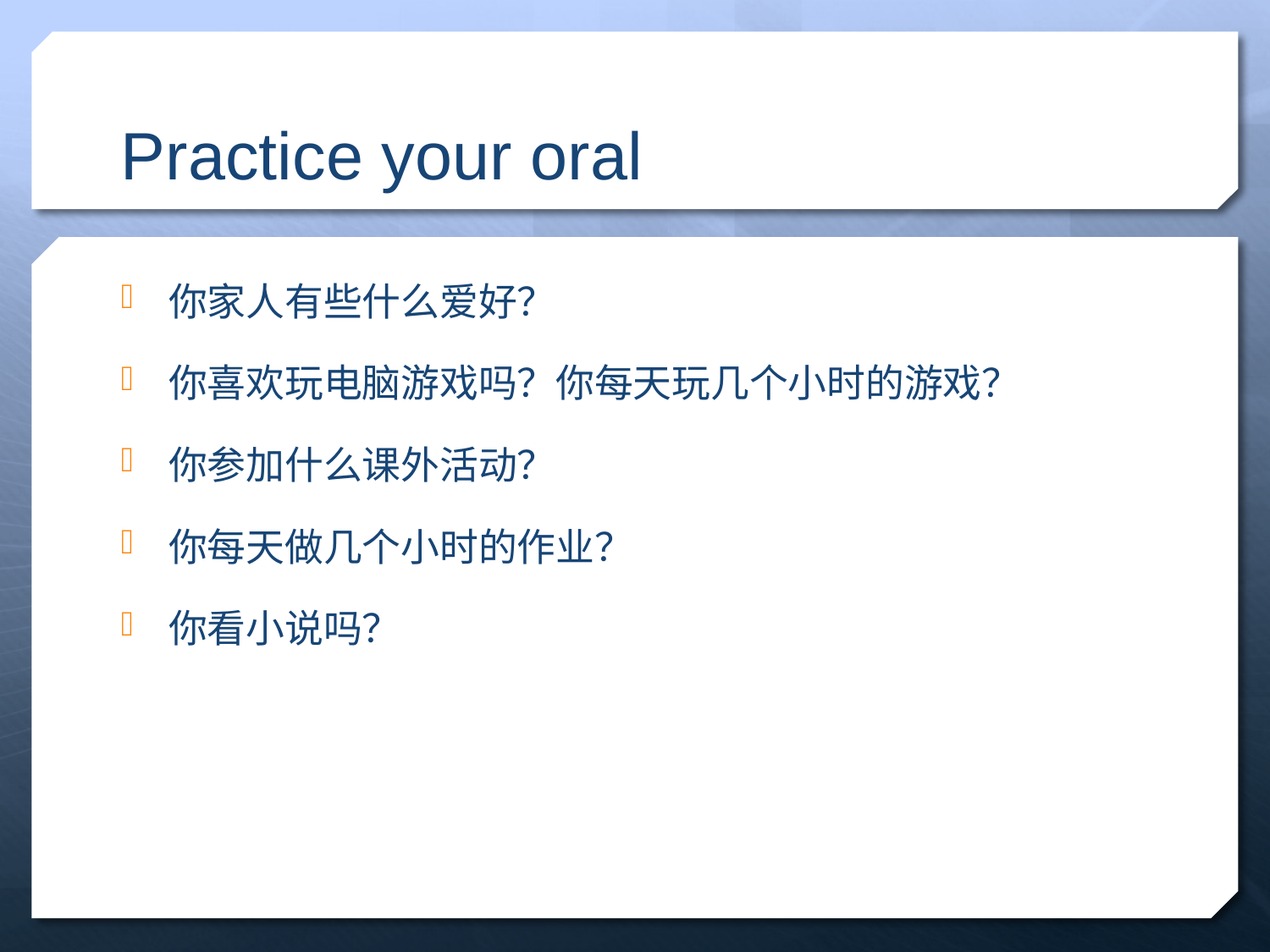

# Practice your oral
你家人有些什么爱好？
你喜欢玩电脑游戏吗？你每天玩几个小时的游戏？
你参加什么课外活动？
你每天做几个小时的作业？
你看小说吗？